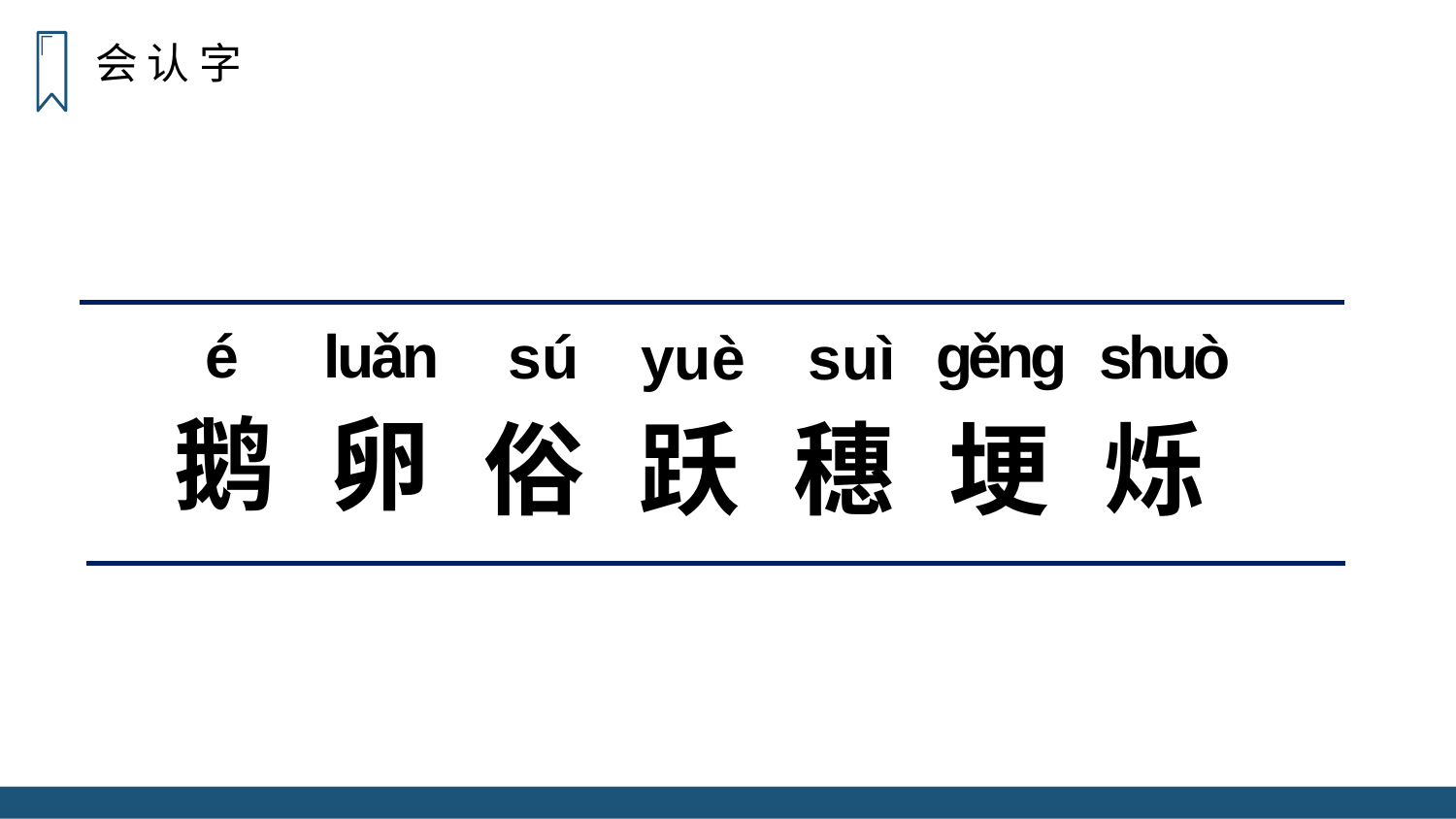

会 认 字

 é
luǎn
gěng
sú
shuò
yuè
suì
鹅
卵
俗
跃
穗
埂
烁